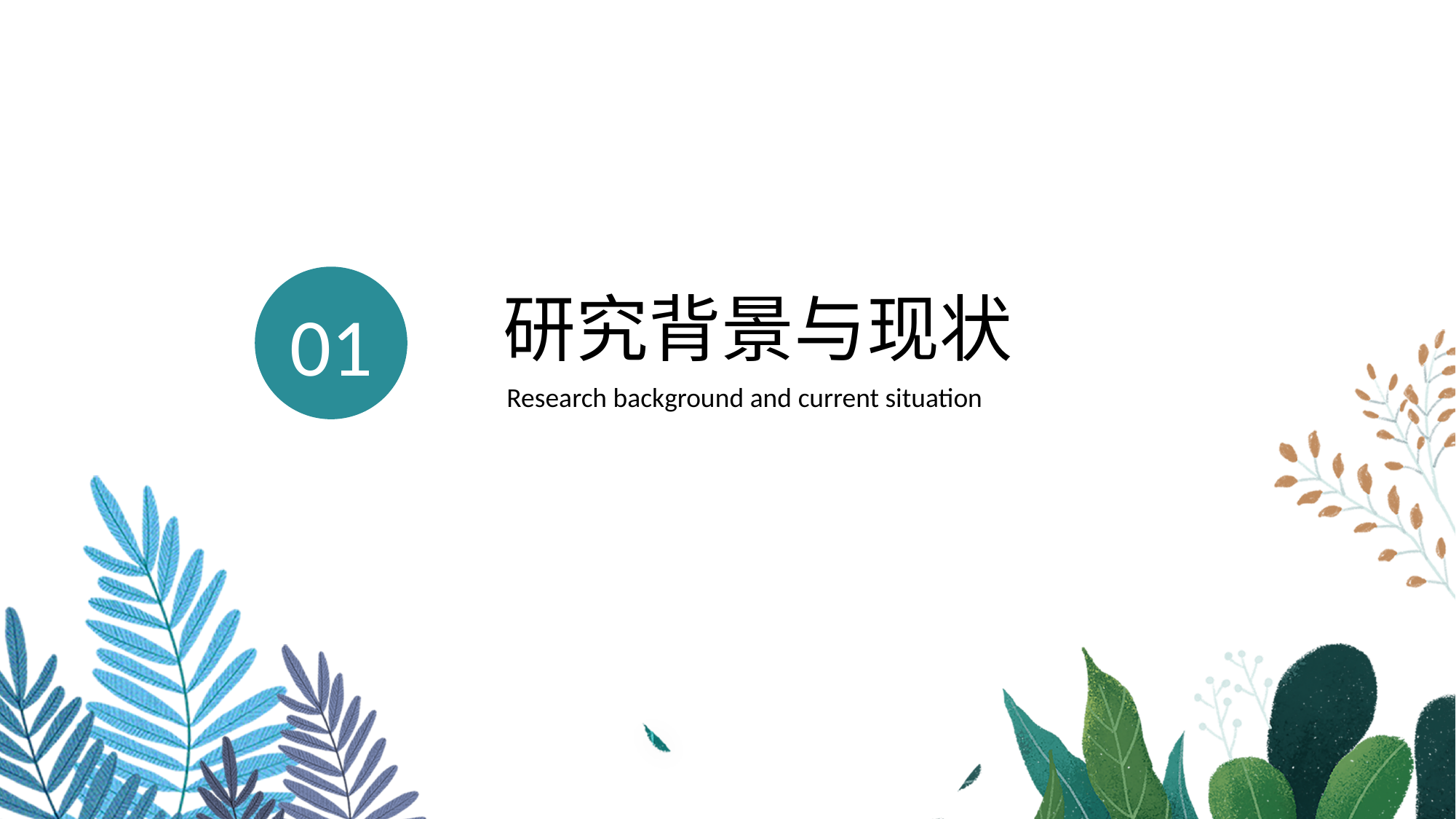

01
研究背景与现状
Research background and current situation